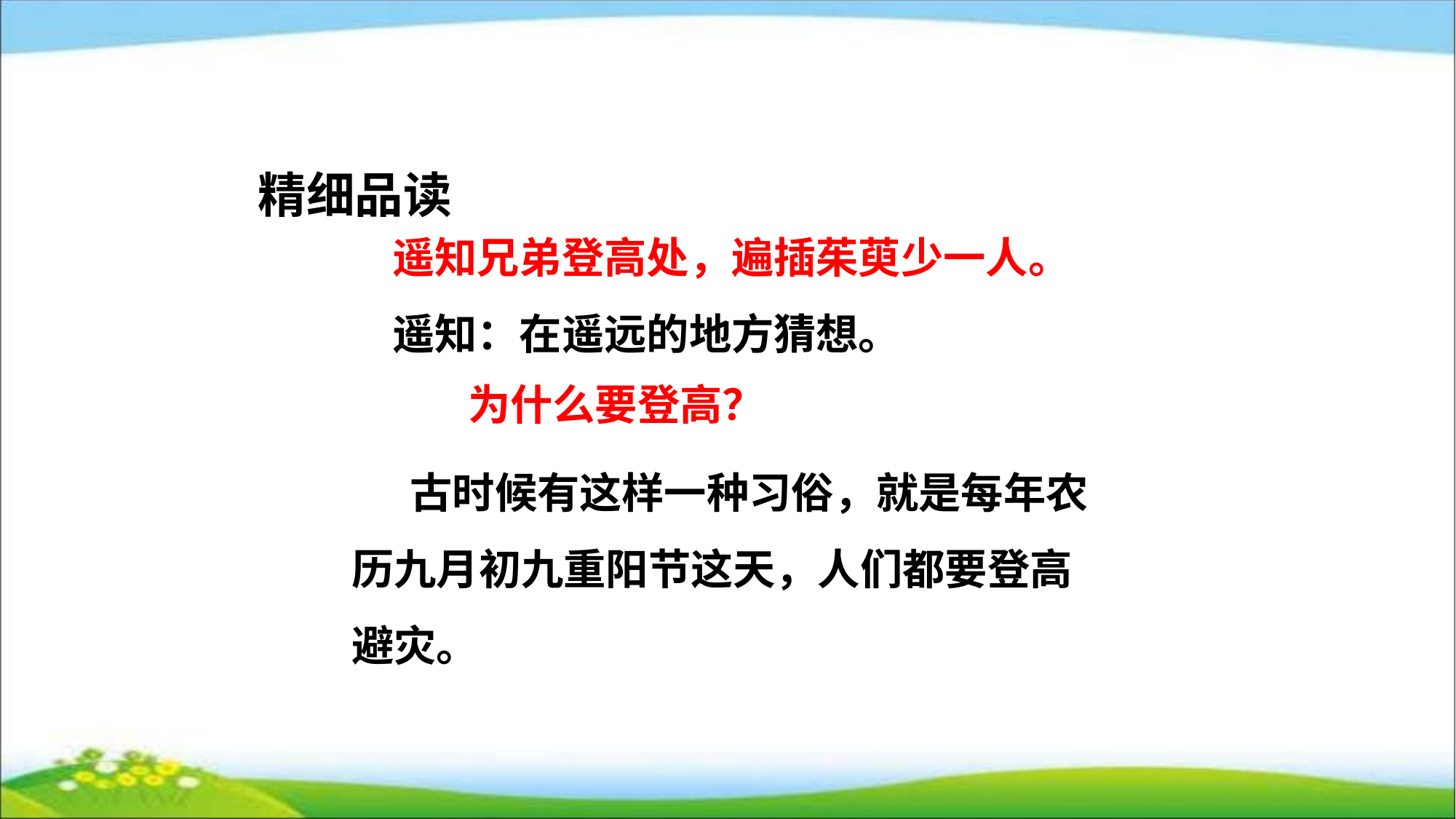

精细品读
遥知兄弟登高处，遍插茱萸少一人。
遥知：在遥远的地方猜想。
为什么要登高？
     古时候有这样一种习俗，就是每年农历九月初九重阳节这天，人们都要登高避灾。